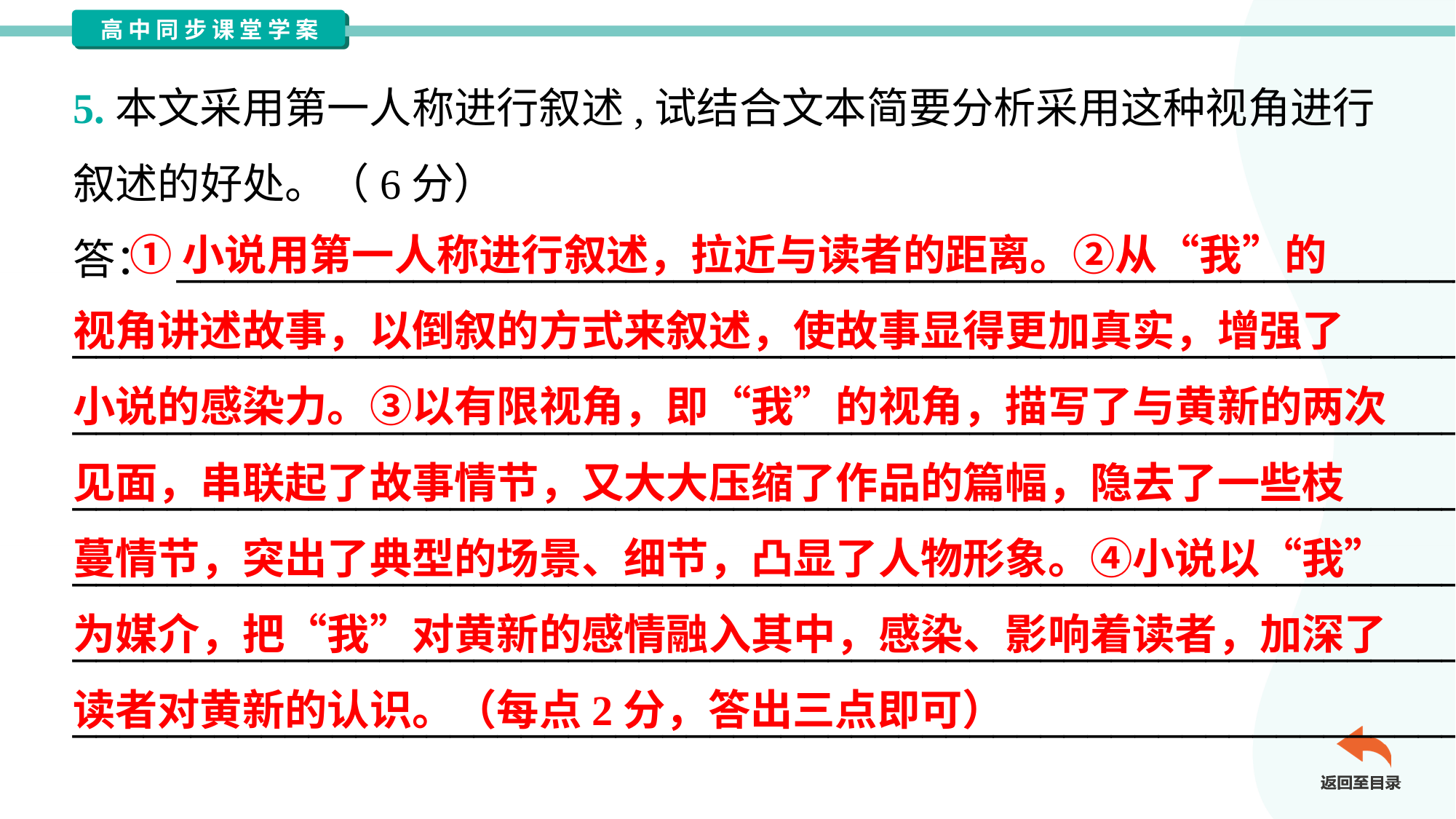

5.本文采用第一人称进行叙述,试结合文本简要分析采用这种视角进行
叙述的好处。（6分）
答： ________________________________________________________
_____________________________________________________________
_____________________________________________________________
_____________________________________________________________
_____________________________________________________________
_____________________________________________________________
_____________________________________________________________
      ①小说用第一人称进行叙述，拉近与读者的距离。②从“我”的
视角讲述故事，以倒叙的方式来叙述，使故事显得更加真实，增强了
小说的感染力。③以有限视角，即“我”的视角，描写了与黄新的两次
见面，串联起了故事情节，又大大压缩了作品的篇幅，隐去了一些枝
蔓情节，突出了典型的场景、细节，凸显了人物形象。④小说以“我”
为媒介，把“我”对黄新的感情融入其中，感染、影响着读者，加深了
读者对黄新的认识。（每点2分，答出三点即可）